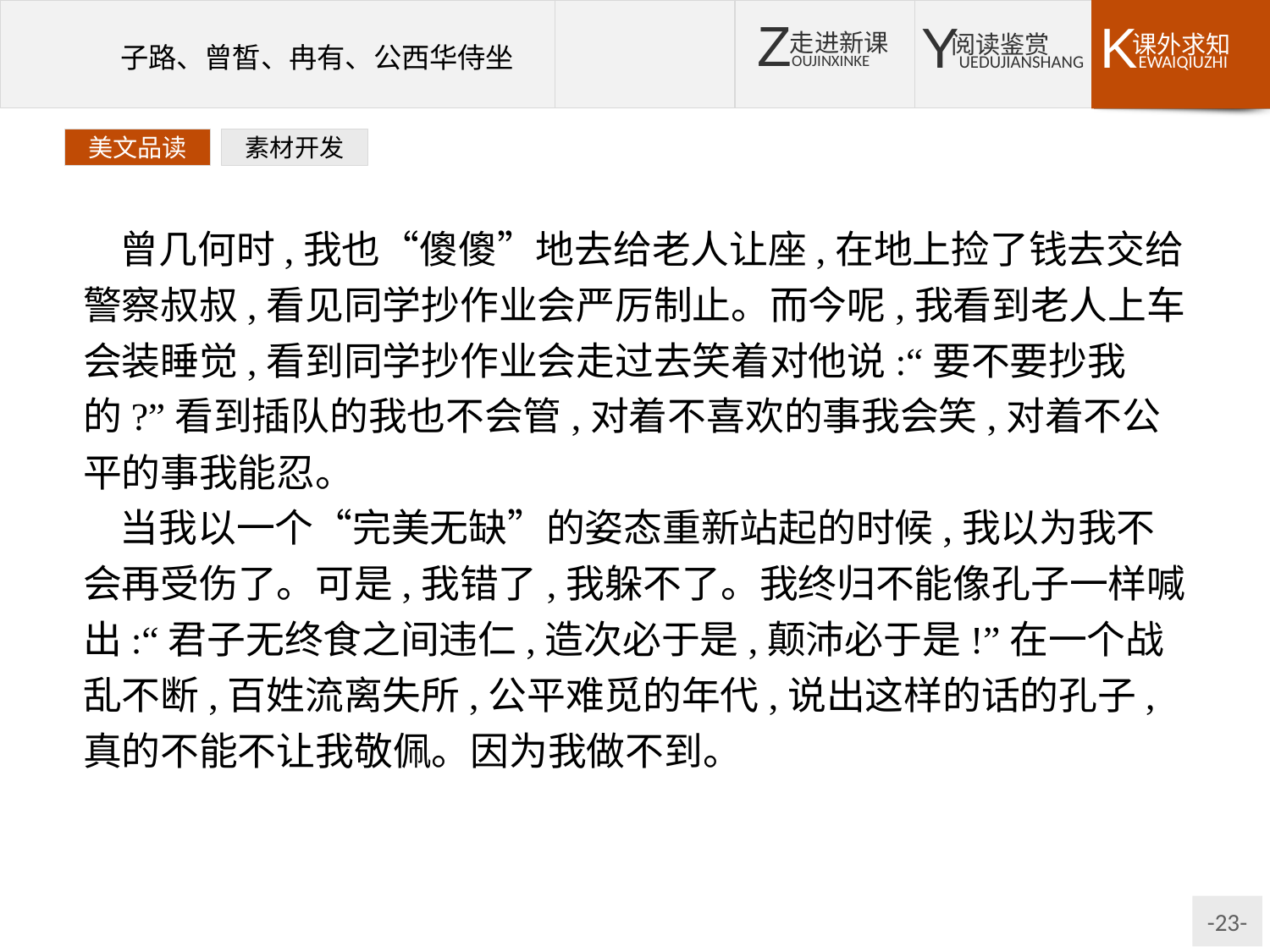

美文品读
素材开发
曾几何时,我也“傻傻”地去给老人让座,在地上捡了钱去交给警察叔叔,看见同学抄作业会严厉制止。而今呢,我看到老人上车会装睡觉,看到同学抄作业会走过去笑着对他说:“要不要抄我的?”看到插队的我也不会管,对着不喜欢的事我会笑,对着不公平的事我能忍。
当我以一个“完美无缺”的姿态重新站起的时候,我以为我不会再受伤了。可是,我错了,我躲不了。我终归不能像孔子一样喊出:“君子无终食之间违仁,造次必于是,颠沛必于是!”在一个战乱不断,百姓流离失所,公平难觅的年代,说出这样的话的孔子,真的不能不让我敬佩。因为我做不到。